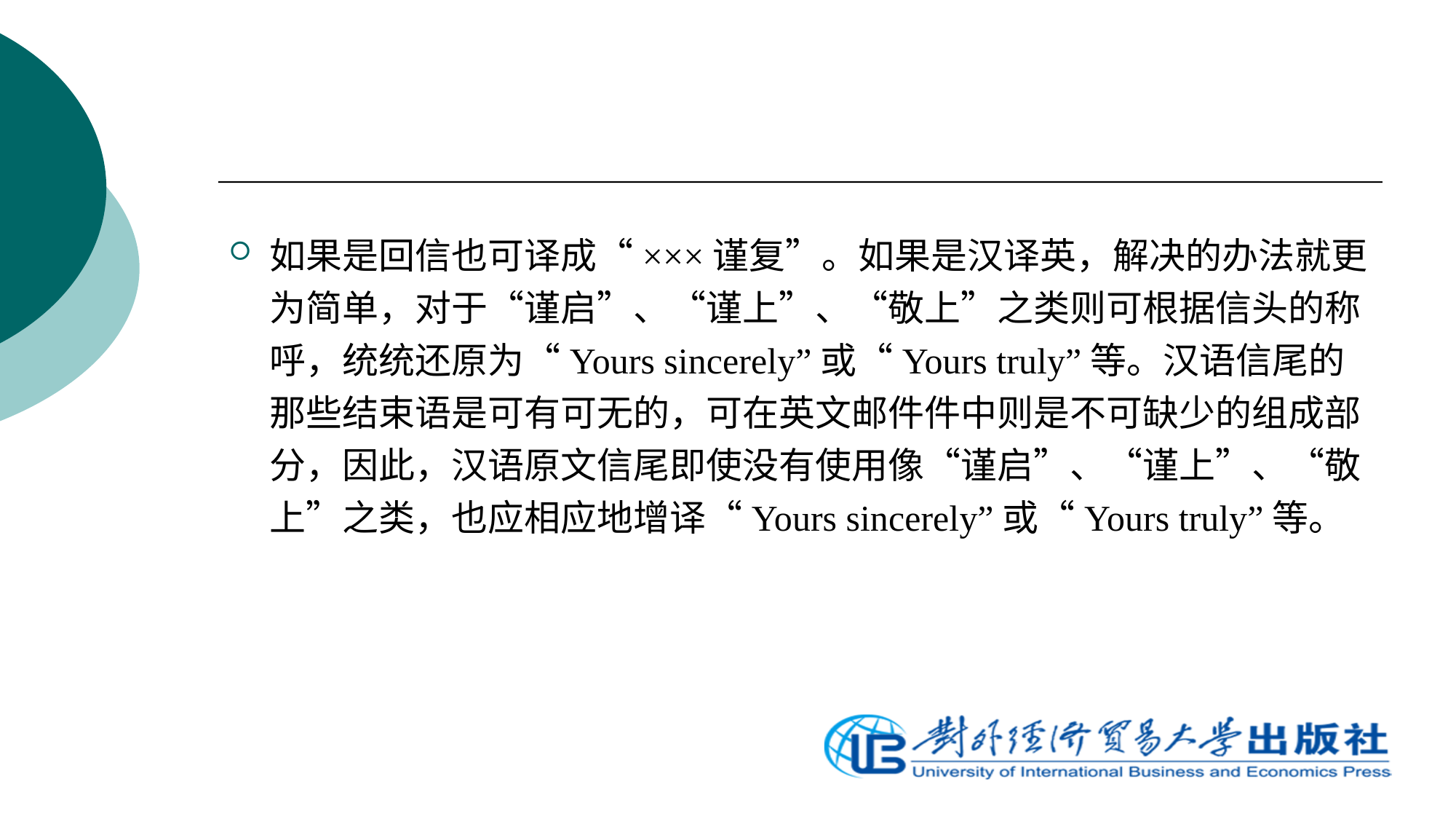

如果是回信也可译成“×××谨复”。如果是汉译英，解决的办法就更为简单，对于“谨启”、“谨上”、“敬上”之类则可根据信头的称呼，统统还原为“Yours sincerely”或“Yours truly”等。汉语信尾的那些结束语是可有可无的，可在英文邮件件中则是不可缺少的组成部分，因此，汉语原文信尾即使没有使用像“谨启”、“谨上”、“敬上”之类，也应相应地增译“Yours sincerely”或“Yours truly”等。